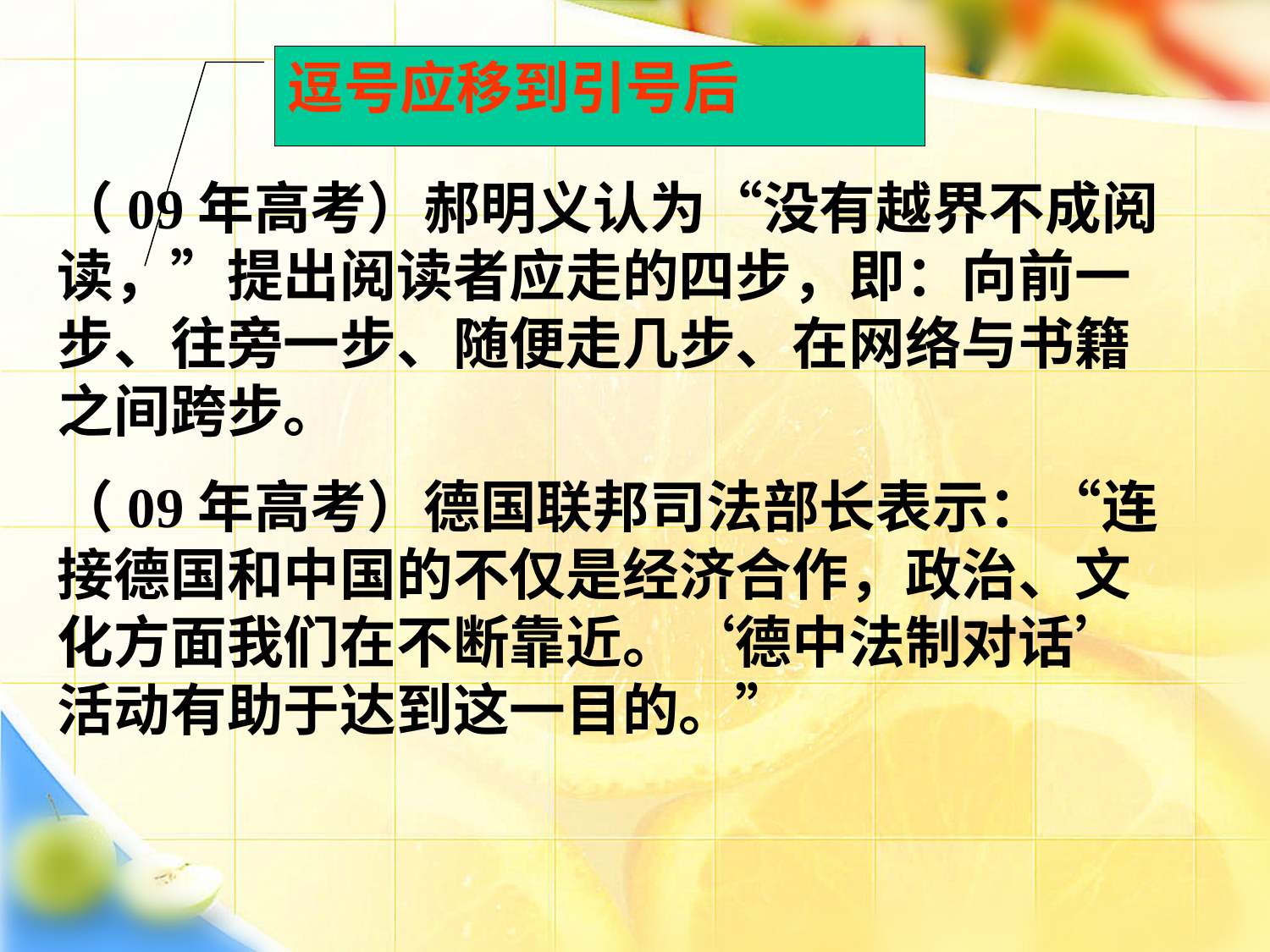

逗号应移到引号后
（09年高考）郝明义认为“没有越界不成阅读，”提出阅读者应走的四步，即：向前一步、往旁一步、随便走几步、在网络与书籍之间跨步。
（09年高考）德国联邦司法部长表示：“连接德国和中国的不仅是经济合作，政治、文化方面我们在不断靠近。‘德中法制对话’活动有助于达到这一目的。”